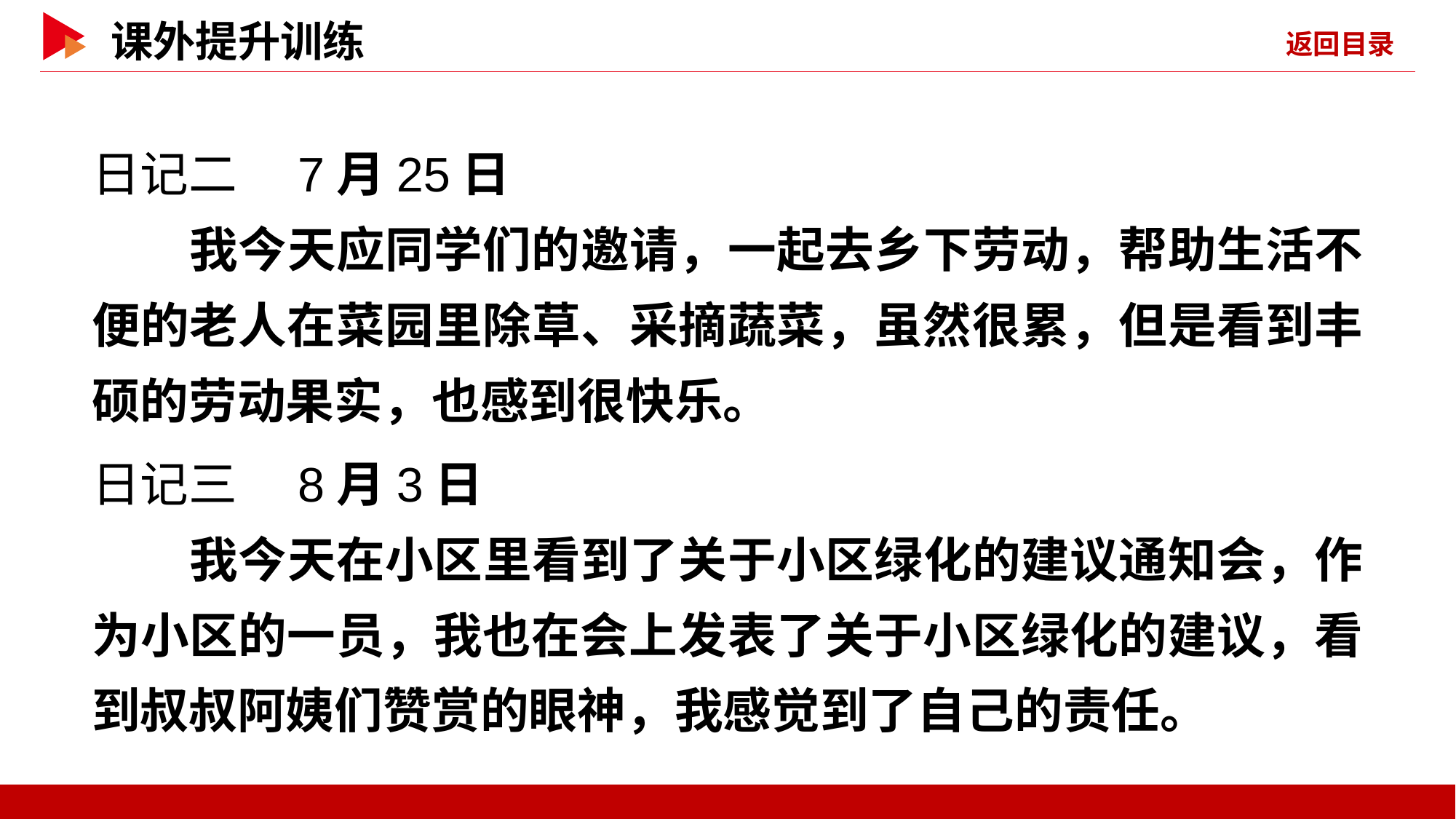

日记二　7月25日
　　我今天应同学们的邀请，一起去乡下劳动，帮助生活不便的老人在菜园里除草、采摘蔬菜，虽然很累，但是看到丰硕的劳动果实，也感到很快乐。
日记三　8月3日
　　我今天在小区里看到了关于小区绿化的建议通知会，作为小区的一员，我也在会上发表了关于小区绿化的建议，看到叔叔阿姨们赞赏的眼神，我感觉到了自己的责任。